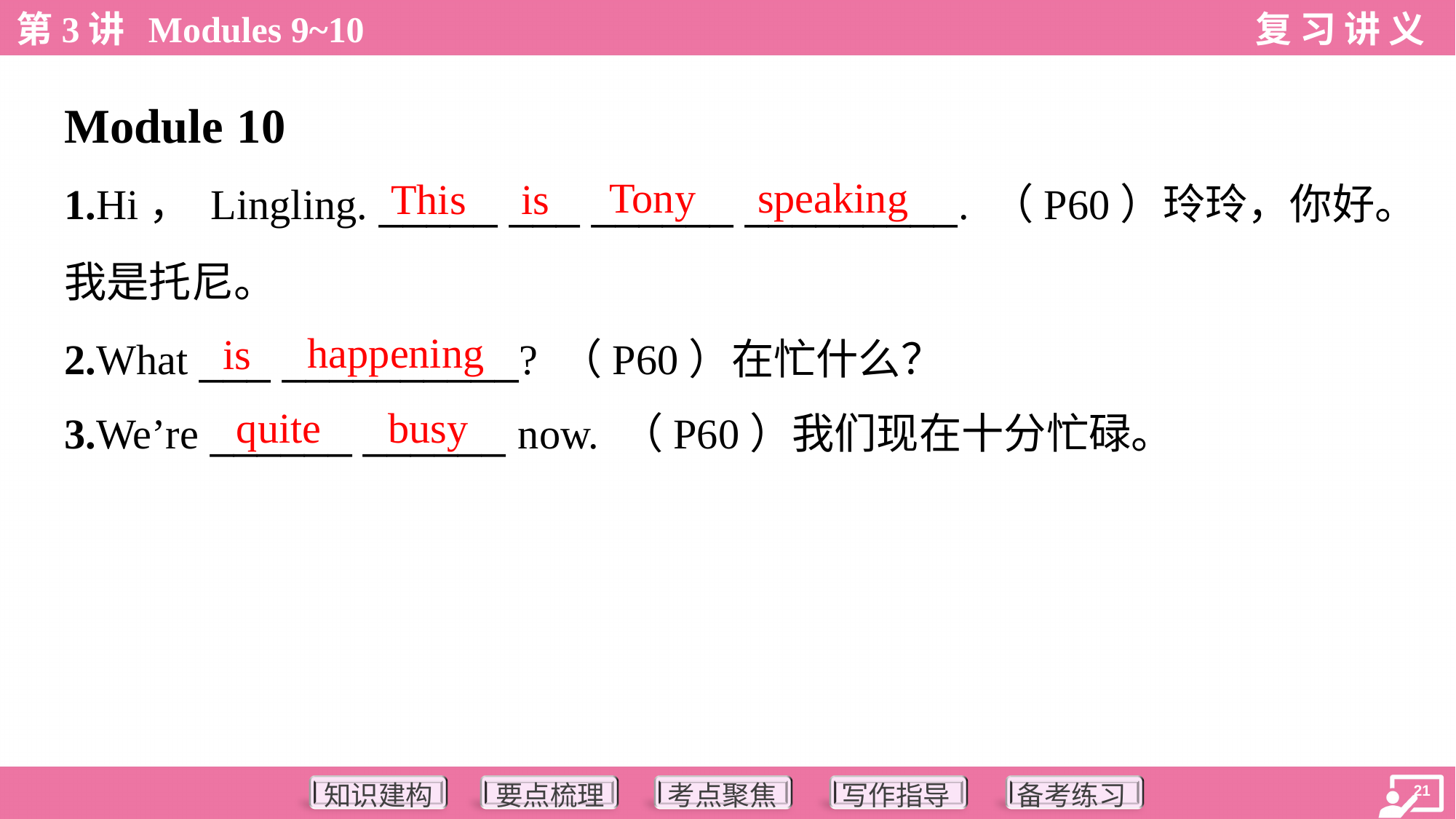

Module 10
Tony
speaking
This
is
1.Hi， Lingling. _____ ___ ______ _________. （P60）玲玲，你好。
我是托尼。
2.What ___ __________? （P60）在忙什么？
3.We’re ______ ______ now. （P60）我们现在十分忙碌。
happening
is
quite
busy